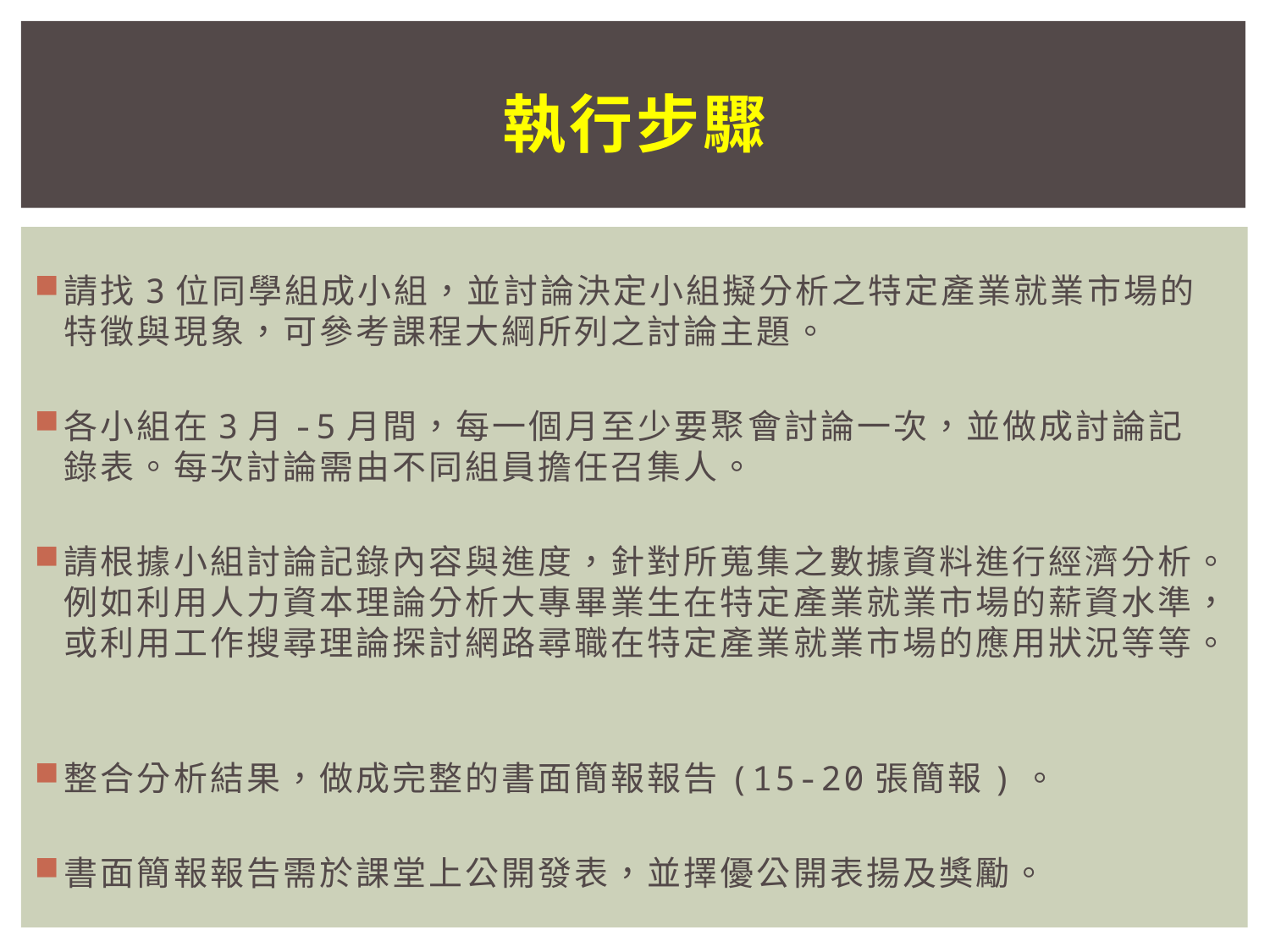

# 執行步驟

請找3位同學組成小組，並討論決定小組擬分析之特定產業就業市場的特徵與現象，可參考課程大綱所列之討論主題。

各小組在3月-5月間，每一個月至少要聚會討論一次，並做成討論記錄表。每次討論需由不同組員擔任召集人。

請根據小組討論記錄內容與進度，針對所蒐集之數據資料進行經濟分析。例如利用人力資本理論分析大專畢業生在特定產業就業市場的薪資水準，或利用工作搜尋理論探討網路尋職在特定產業就業市場的應用狀況等等。

整合分析結果，做成完整的書面簡報報告(15-20張簡報)。

書面簡報報告需於課堂上公開發表，並擇優公開表揚及獎勵。